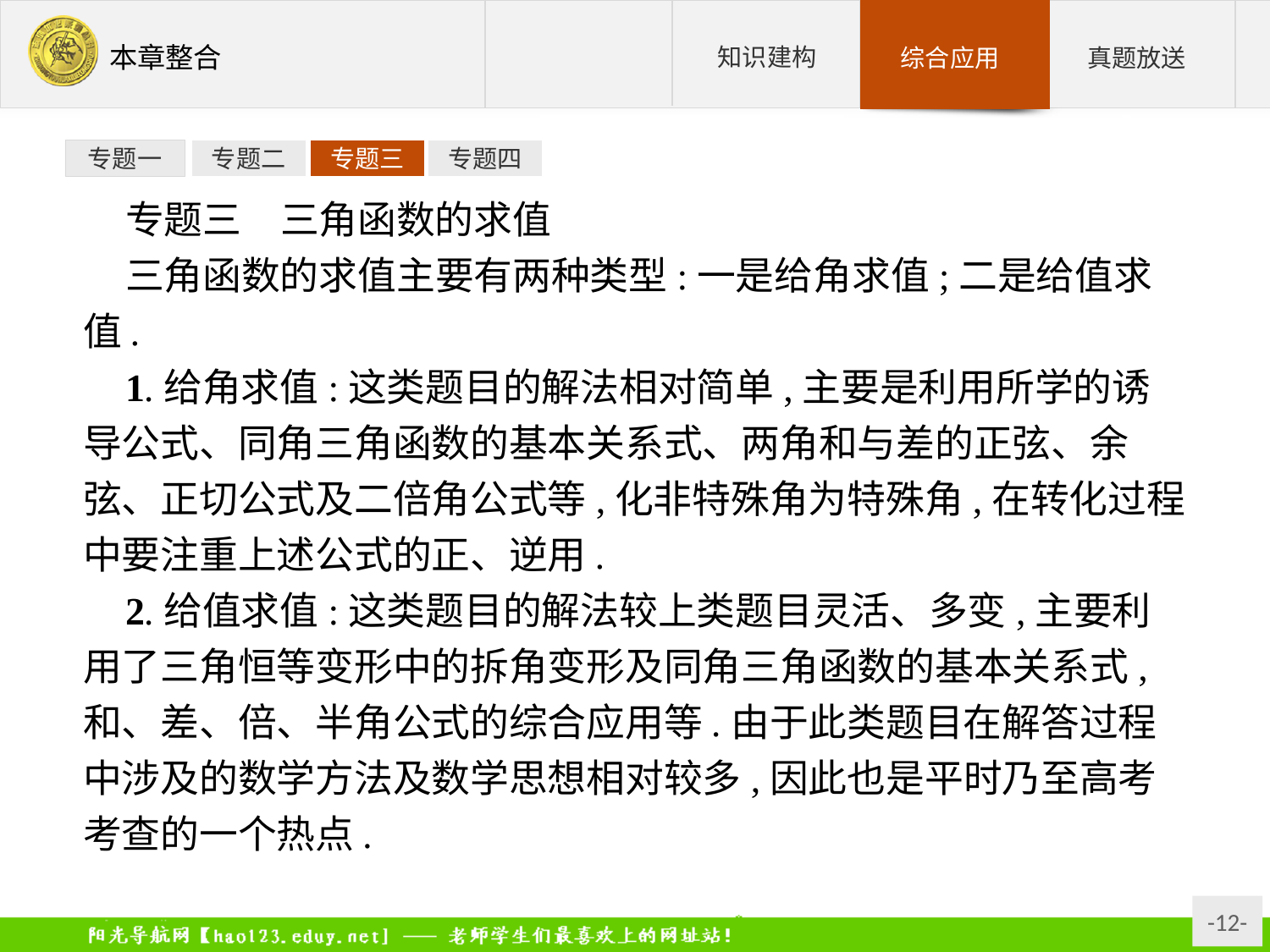

专题一
专题二
专题三
专题四
专题三　三角函数的求值
三角函数的求值主要有两种类型:一是给角求值;二是给值求值.
1.给角求值:这类题目的解法相对简单,主要是利用所学的诱导公式、同角三角函数的基本关系式、两角和与差的正弦、余弦、正切公式及二倍角公式等,化非特殊角为特殊角,在转化过程中要注重上述公式的正、逆用.
2.给值求值:这类题目的解法较上类题目灵活、多变,主要利用了三角恒等变形中的拆角变形及同角三角函数的基本关系式,和、差、倍、半角公式的综合应用等.由于此类题目在解答过程中涉及的数学方法及数学思想相对较多,因此也是平时乃至高考考查的一个热点.